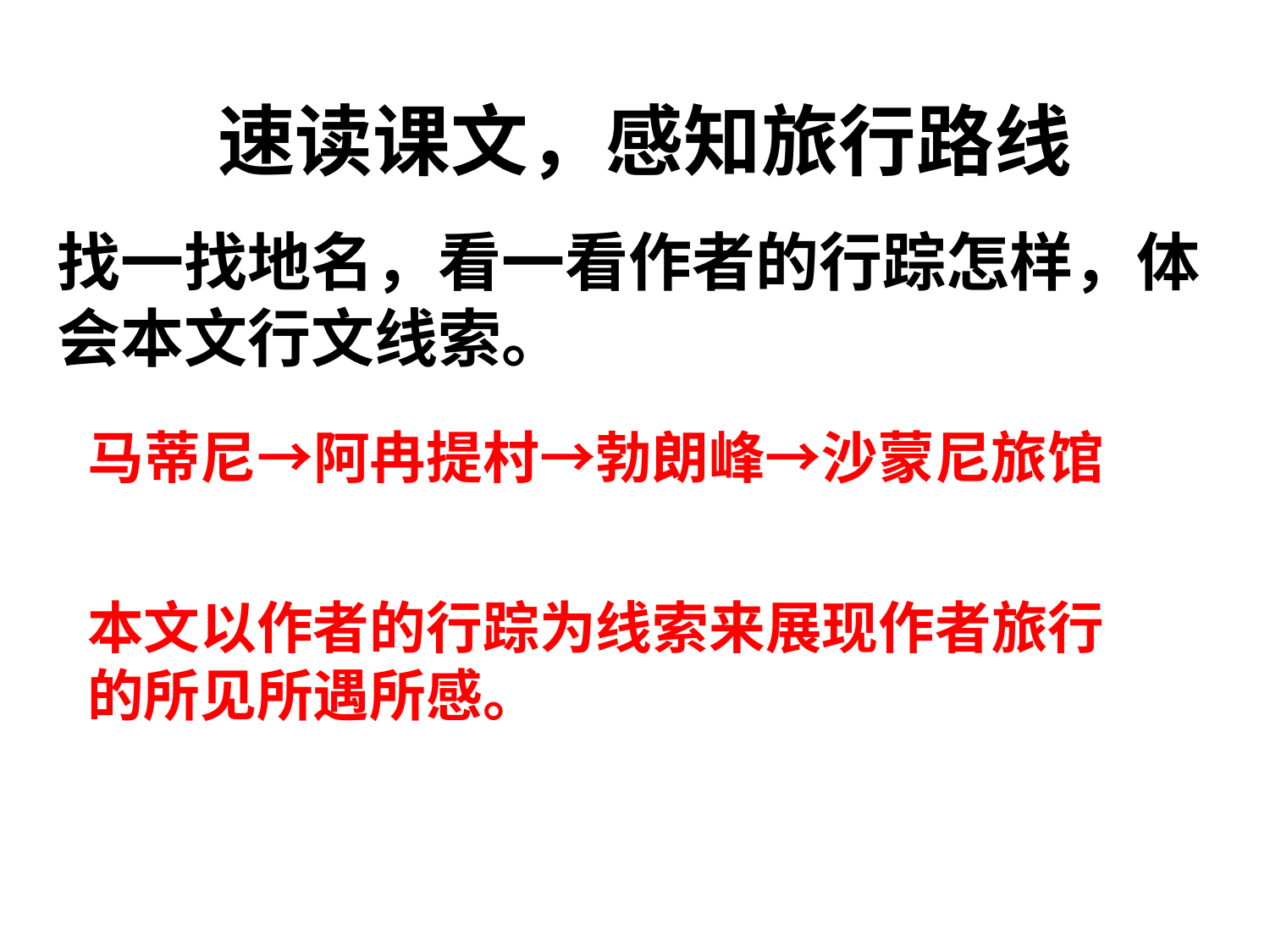

速读课文，感知旅行路线
找一找地名，看一看作者的行踪怎样，体会本文行文线索。
马蒂尼→阿冉提村→勃朗峰→沙蒙尼旅馆
本文以作者的行踪为线索来展现作者旅行的所见所遇所感。